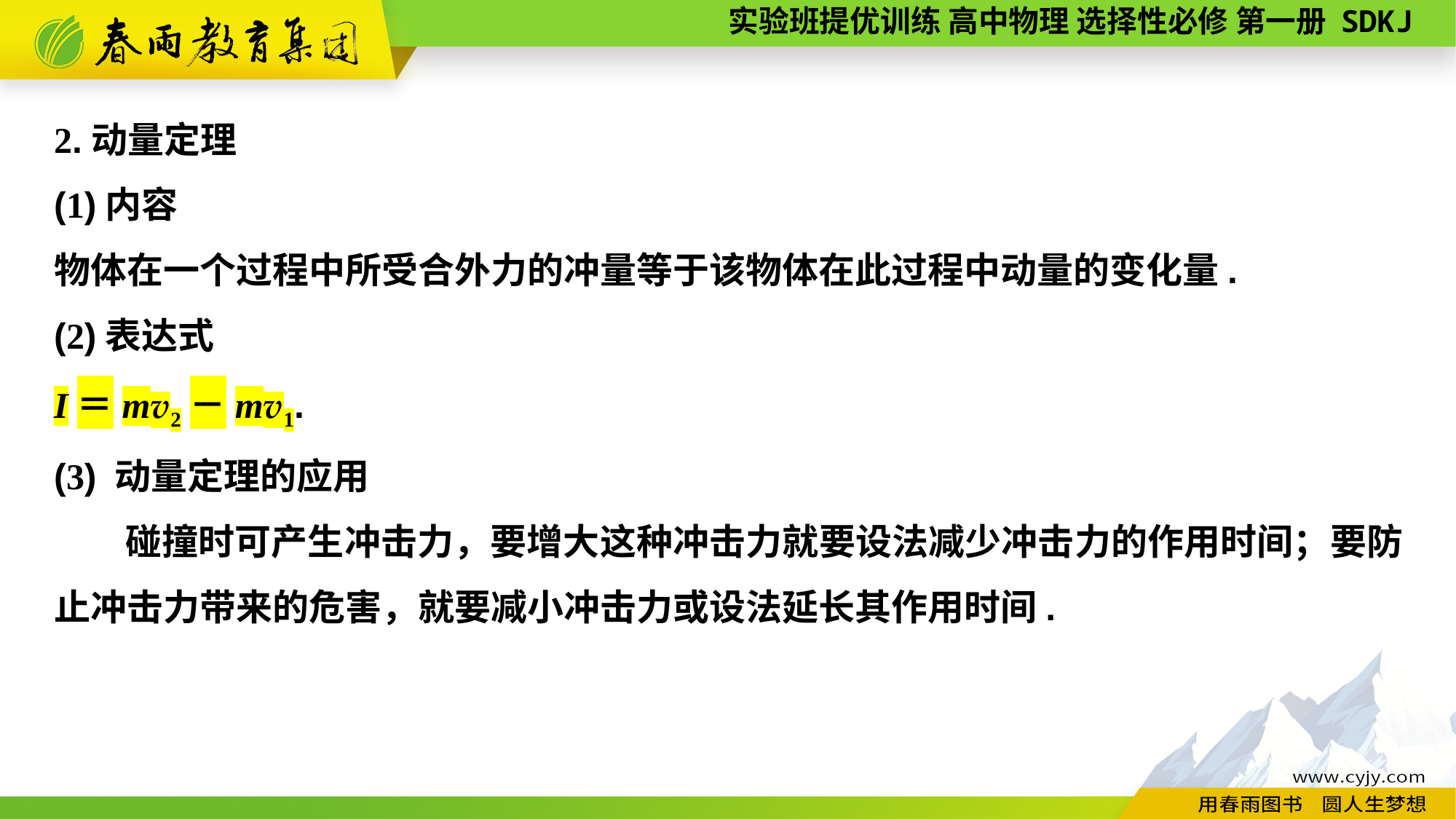

2.动量定理
(1)内容
物体在一个过程中所受合外力的冲量等于该物体在此过程中动量的变化量.
(2)表达式
I＝mv2－mv1.
(3) 动量定理的应用
碰撞时可产生冲击力，要增大这种冲击力就要设法减少冲击力的作用时间；要防止冲击力带来的危害，就要减小冲击力或设法延长其作用时间.